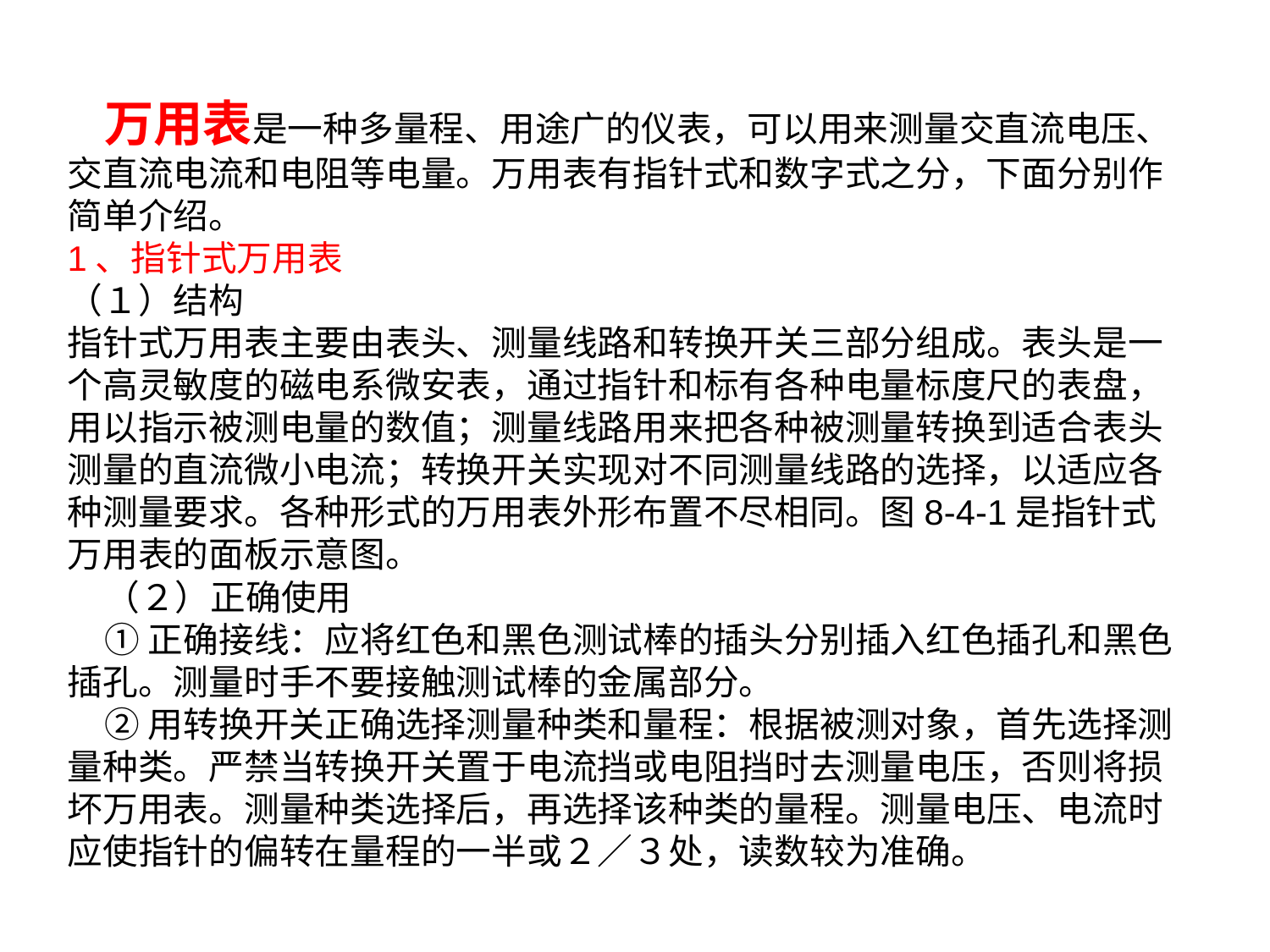

万用表是一种多量程、用途广的仪表，可以用来测量交直流电压、交直流电流和电阻等电量。万用表有指针式和数字式之分，下面分别作简单介绍。
1、指针式万用表
（１）结构
指针式万用表主要由表头、测量线路和转换开关三部分组成。表头是一个高灵敏度的磁电系微安表，通过指针和标有各种电量标度尺的表盘，用以指示被测电量的数值；测量线路用来把各种被测量转换到适合表头测量的直流微小电流；转换开关实现对不同测量线路的选择，以适应各种测量要求。各种形式的万用表外形布置不尽相同。图8-4-1是指针式万用表的面板示意图。
（２）正确使用
①正确接线：应将红色和黑色测试棒的插头分别插入红色插孔和黑色插孔。测量时手不要接触测试棒的金属部分。
②用转换开关正确选择测量种类和量程：根据被测对象，首先选择测量种类。严禁当转换开关置于电流挡或电阻挡时去测量电压，否则将损坏万用表。测量种类选择后，再选择该种类的量程。测量电压、电流时应使指针的偏转在量程的一半或２／３处，读数较为准确。